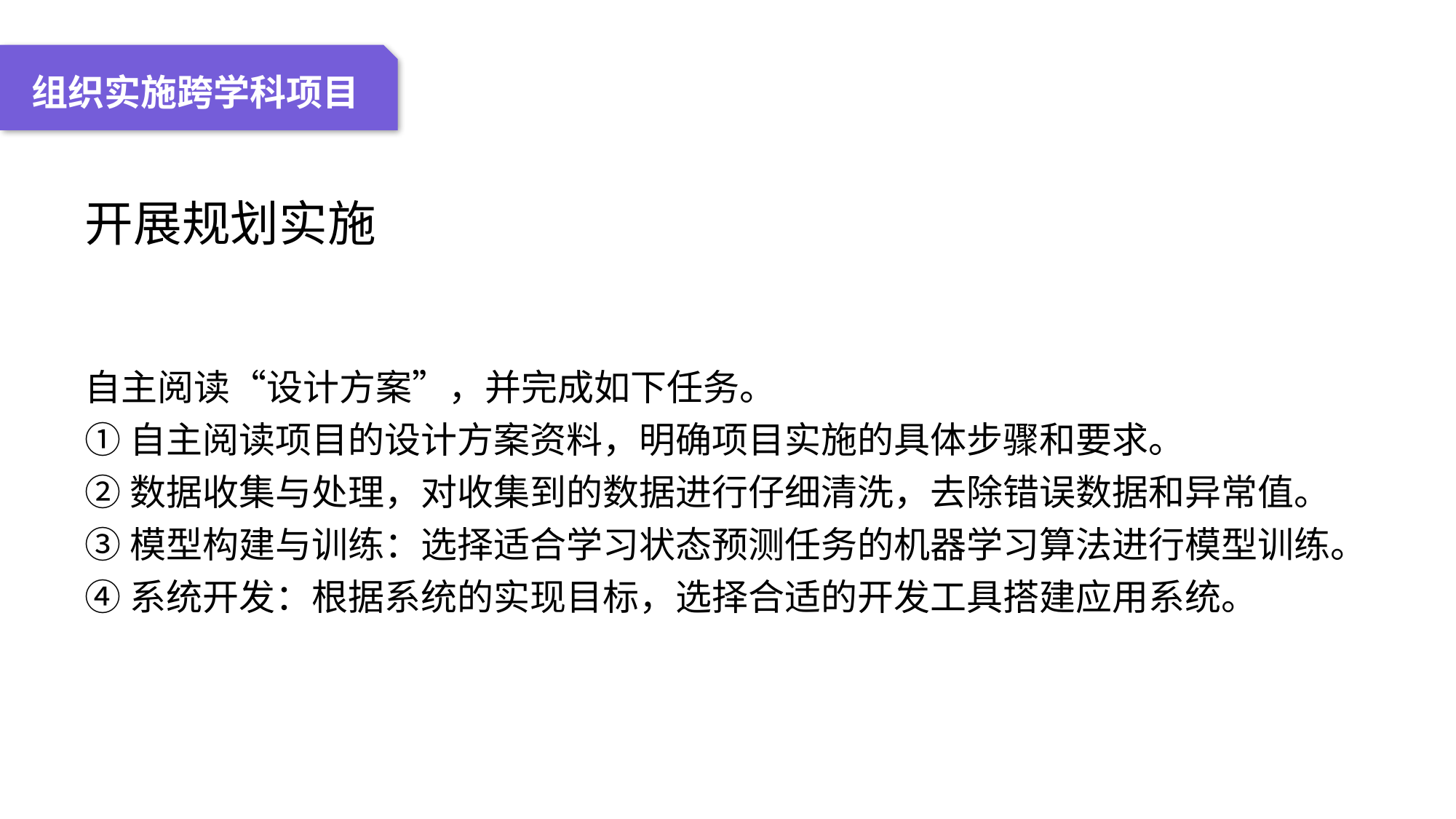

04 名词解释
01 准备过程
02 整体结构
03 重点说明
组织实施跨学科项目
开展规划实施

自主阅读“设计方案”，并完成如下任务。
①自主阅读项目的设计方案资料，明确项目实施的具体步骤和要求。
②数据收集与处理，对收集到的数据进行仔细清洗，去除错误数据和异常值。
③模型构建与训练：选择适合学习状态预测任务的机器学习算法进行模型训练。
④系统开发：根据系统的实现目标，选择合适的开发工具搭建应用系统。